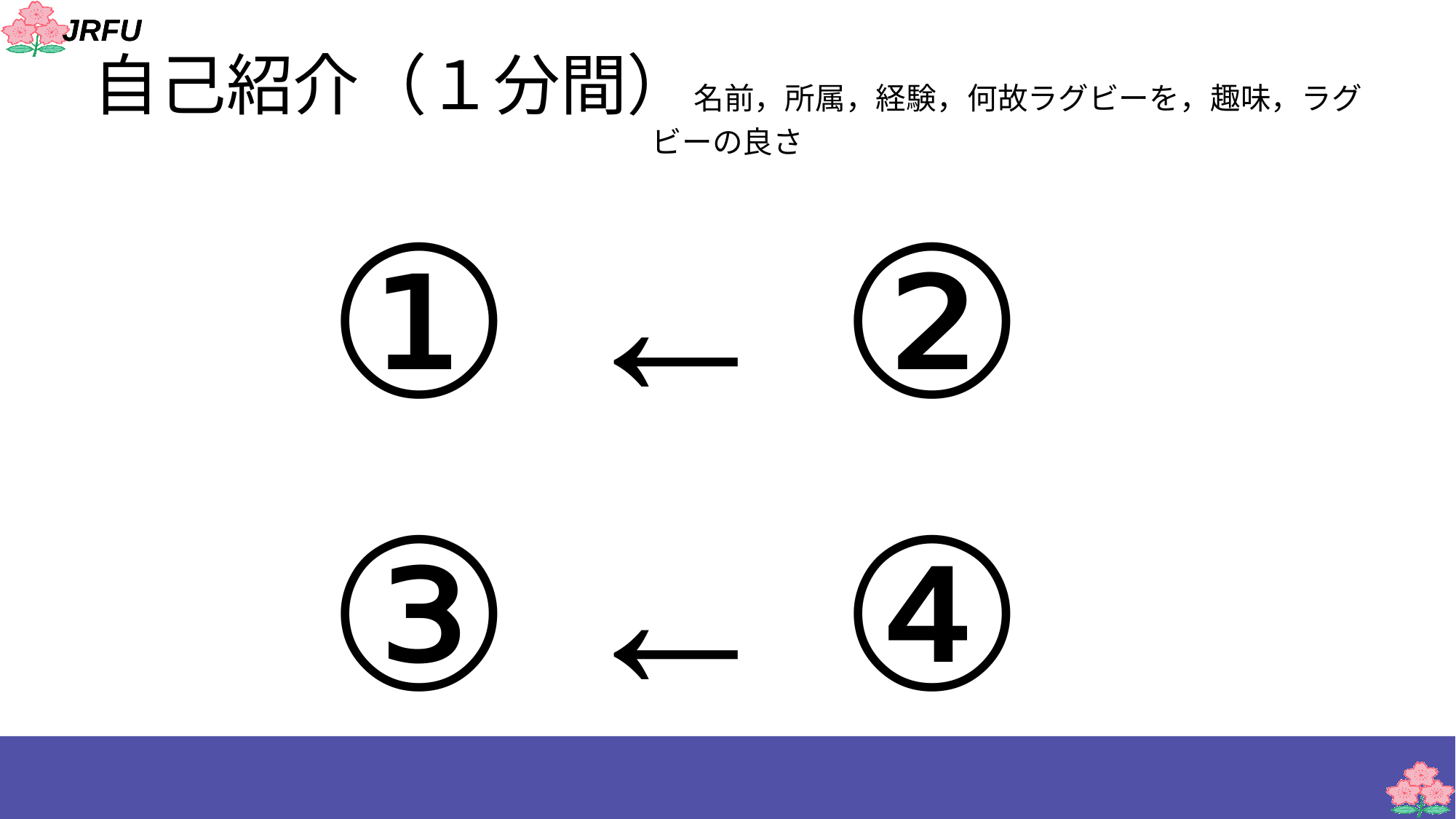

# 自己紹介（１分間）名前，所属，経験，何故ラグビーを，趣味，ラグビーの良さ
① ← ②
③ ← ④